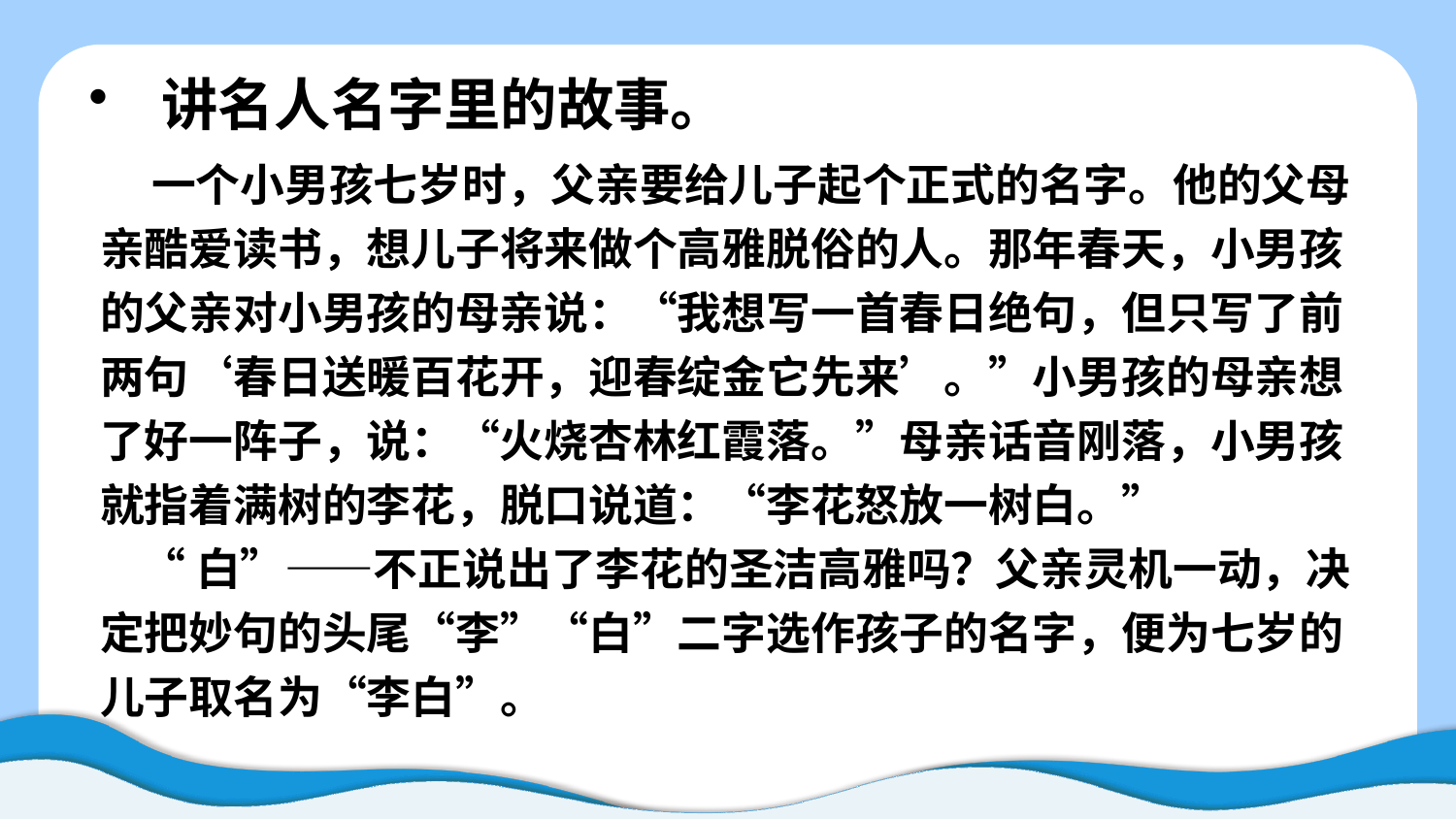

讲名人名字里的故事。
    一个小男孩七岁时，父亲要给儿子起个正式的名字。他的父母亲酷爱读书，想儿子将来做个高雅脱俗的人。那年春天，小男孩的父亲对小男孩的母亲说：“我想写一首春日绝句，但只写了前两句‘春日送暖百花开，迎春绽金它先来’。”小男孩的母亲想了好一阵子，说：“火烧杏林红霞落。”母亲话音刚落，小男孩就指着满树的李花，脱口说道：“李花怒放一树白。”
    “白”——不正说出了李花的圣洁高雅吗？父亲灵机一动，决定把妙句的头尾“李”“白”二字选作孩子的名字，便为七岁的儿子取名为“李白”。